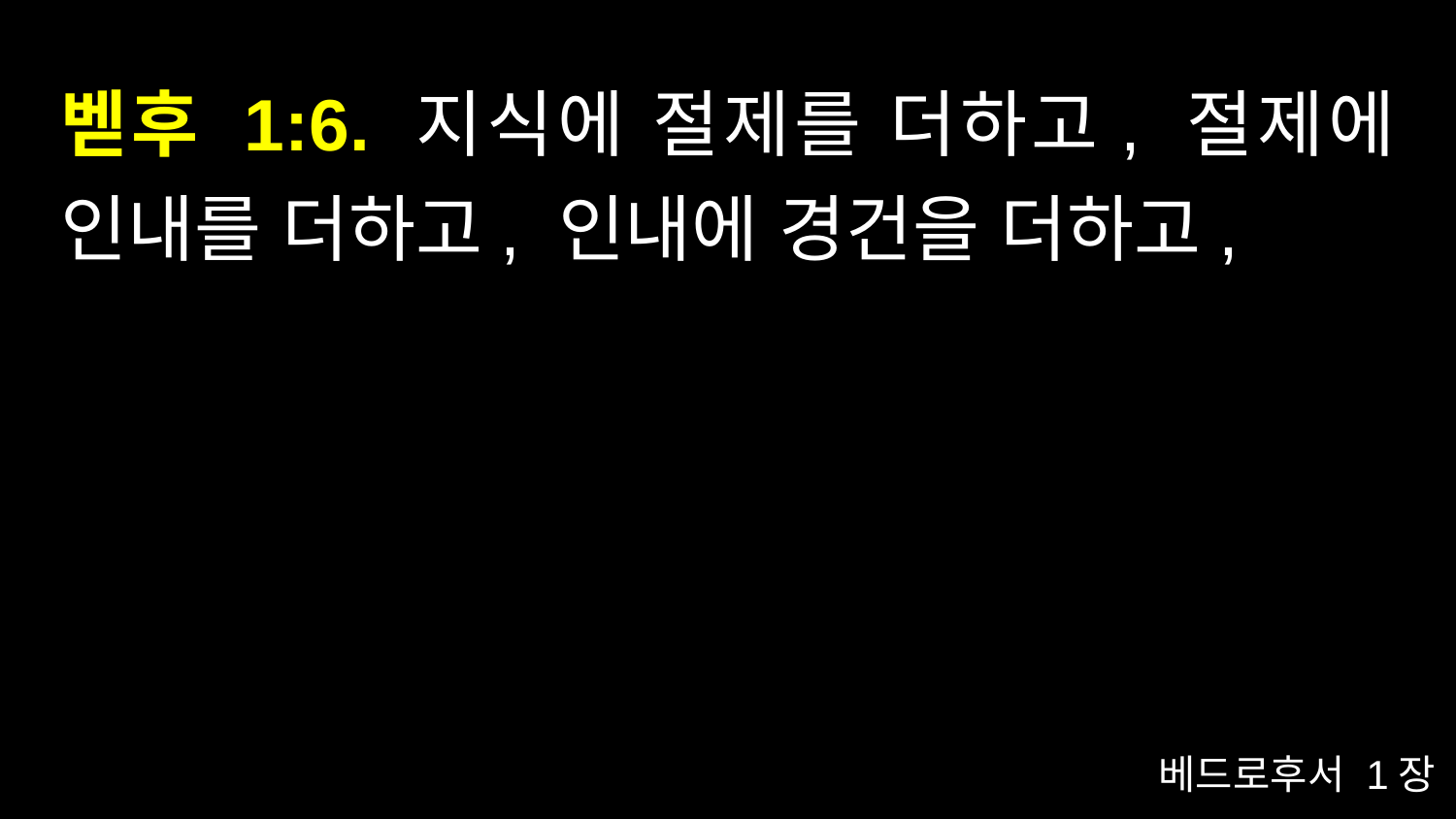

# 벧후 1:6. 지식에 절제를 더하고, 절제에 인내를 더하고, 인내에 경건을 더하고,
베드로후서 1장